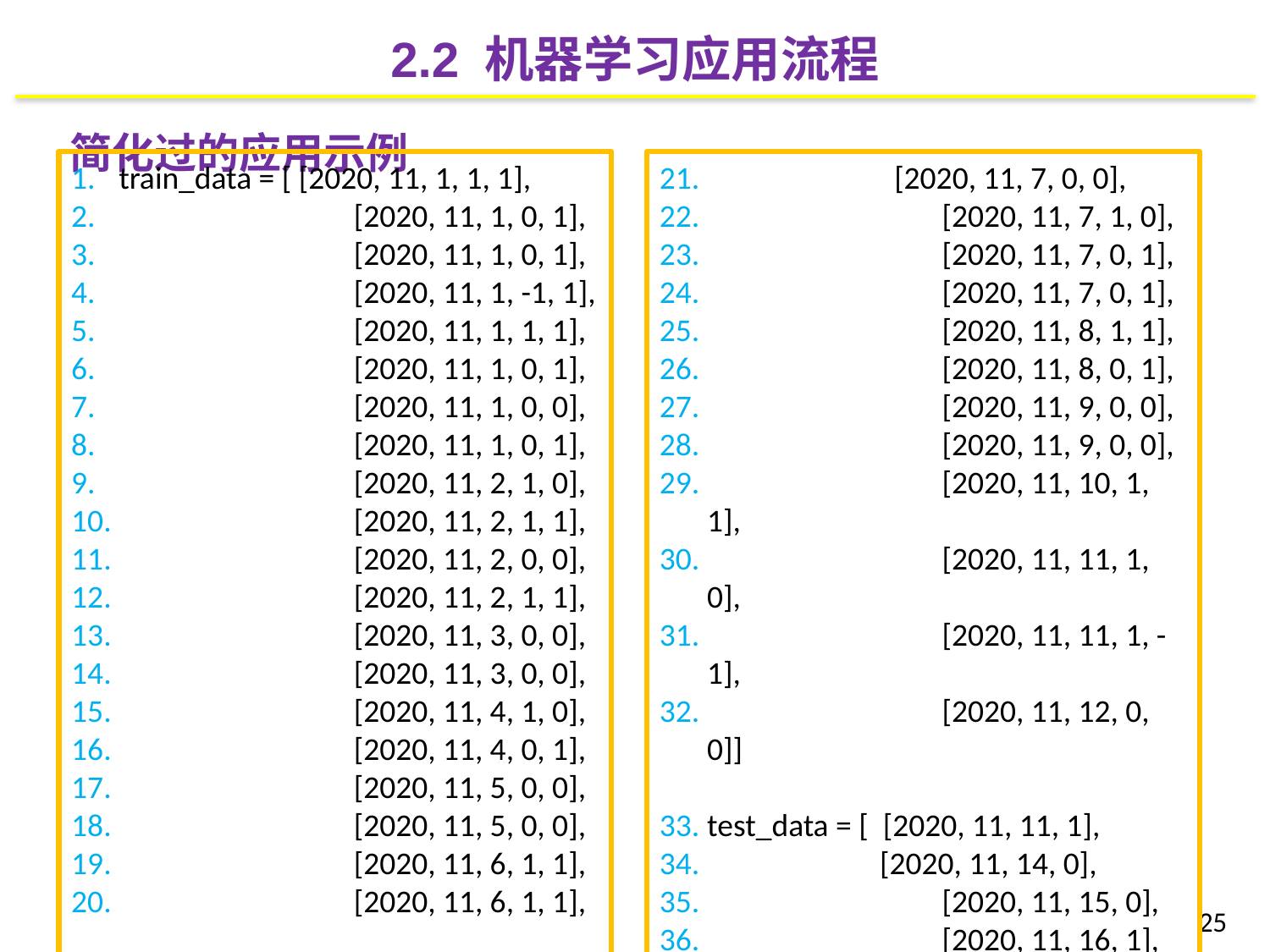

2.2 机器学习应用流程
简化过的应用示例
train_data = [ [2020, 11, 1, 1, 1],
	               [2020, 11, 1, 0, 1],
	               [2020, 11, 1, 0, 1],
	               [2020, 11, 1, -1, 1],
	               [2020, 11, 1, 1, 1],
	               [2020, 11, 1, 0, 1],
	               [2020, 11, 1, 0, 0],
	               [2020, 11, 1, 0, 1],
	               [2020, 11, 2, 1, 0],
	               [2020, 11, 2, 1, 1],
	               [2020, 11, 2, 0, 0],
	               [2020, 11, 2, 1, 1],
	               [2020, 11, 3, 0, 0],
	               [2020, 11, 3, 0, 0],
	               [2020, 11, 4, 1, 0],
	               [2020, 11, 4, 0, 1],
	               [2020, 11, 5, 0, 0],
	               [2020, 11, 5, 0, 0],
	               [2020, 11, 6, 1, 1],
	               [2020, 11, 6, 1, 1],
                          [2020, 11, 7, 0, 0],
	               [2020, 11, 7, 1, 0],
	               [2020, 11, 7, 0, 1],
	               [2020, 11, 7, 0, 1],
	               [2020, 11, 8, 1, 1],
	               [2020, 11, 8, 0, 1],
	               [2020, 11, 9, 0, 0],
	               [2020, 11, 9, 0, 0],
	               [2020, 11, 10, 1, 1],
	               [2020, 11, 11, 1, 0],
	               [2020, 11, 11, 1, -1],
	               [2020, 11, 12, 0, 0]]

test_data = [  [2020, 11, 11, 1],
                        [2020, 11, 14, 0],
	               [2020, 11, 15, 0],
	               [2020, 11, 16, 1],
	               [2020, 11, 18, 0],
                          [2020, 11, 19, 1]]

25